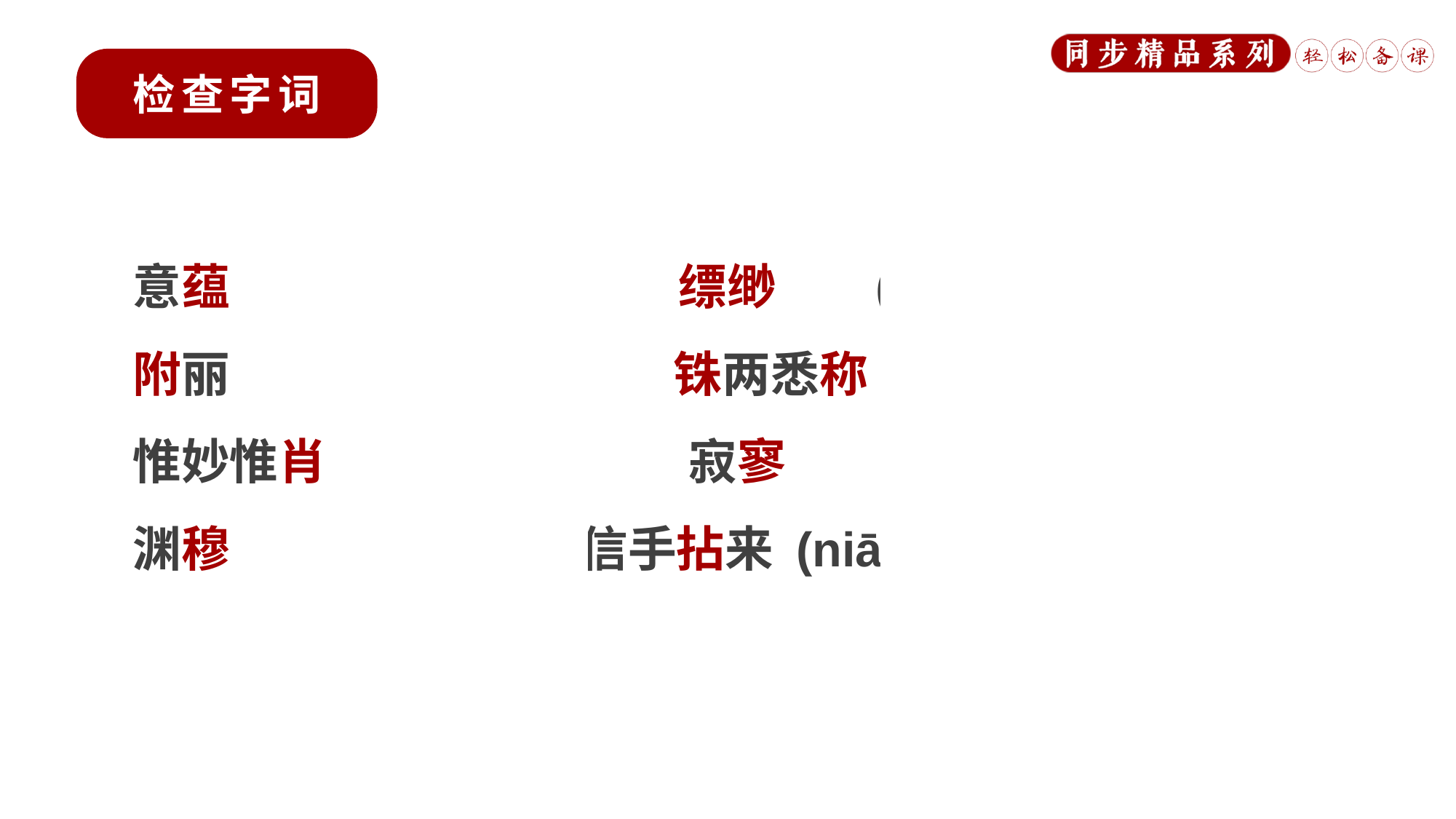

意蕴        (yùn)　　　	缥缈        (piāo miǎo)
附丽        (fù)	               铢两悉称 (zhū chèn)
惟妙惟肖 (xiào)	        寂寥        (liáo)
渊穆        (mù)	        信手拈来 (niān)